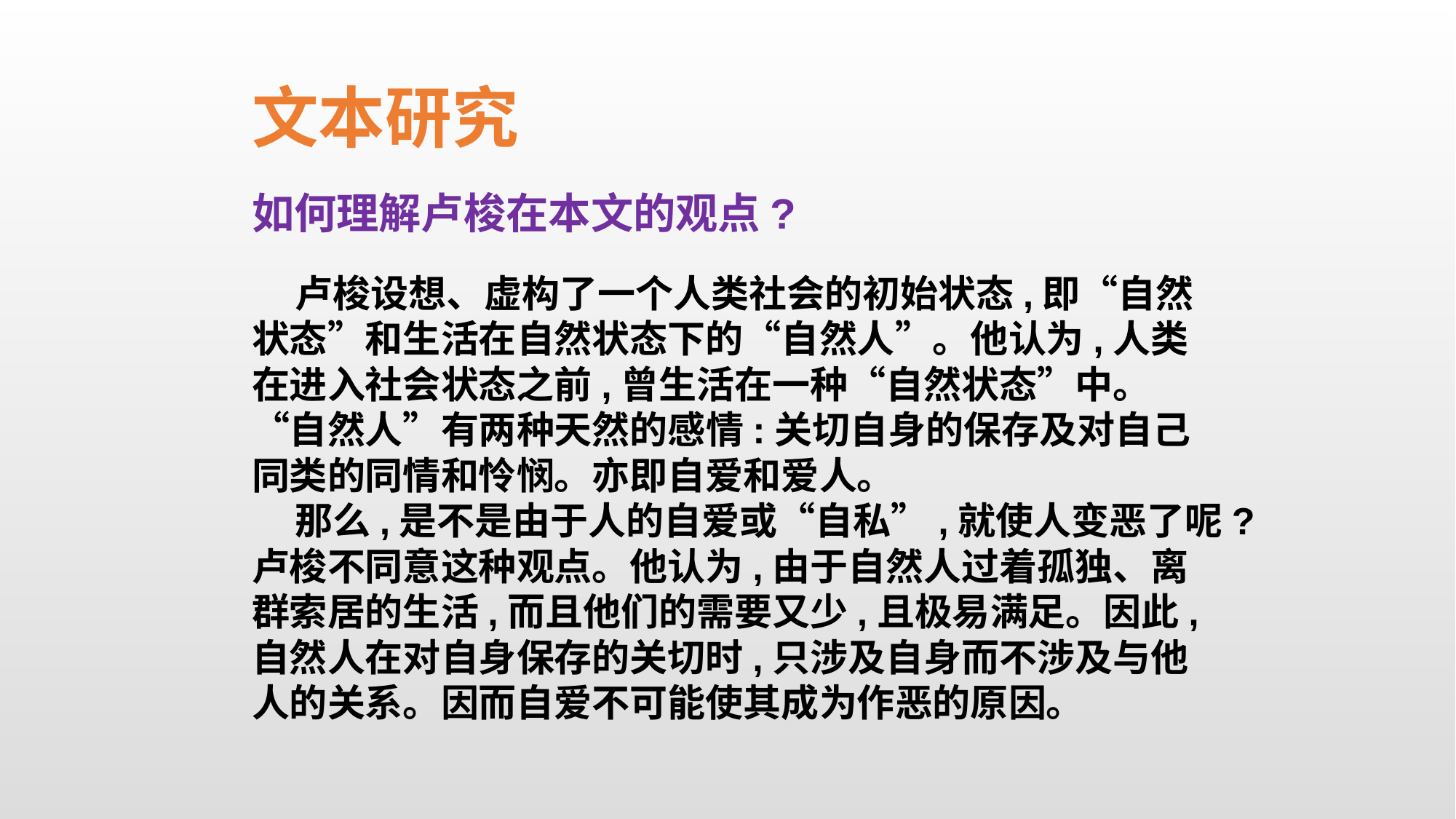

文本研究
如何理解卢梭在本文的观点?
    卢梭设想、虚构了一个人类社会的初始状态,即“自然状态”和生活在自然状态下的“自然人”。他认为,人类在进入社会状态之前,曾生活在一种“自然状态”中。“自然人”有两种天然的感情:关切自身的保存及对自己同类的同情和怜悯。亦即自爱和爱人。
    那么,是不是由于人的自爱或“自私”,就使人变恶了呢?卢梭不同意这种观点。他认为,由于自然人过着孤独、离群索居的生活,而且他们的需要又少,且极易满足。因此,自然人在对自身保存的关切时,只涉及自身而不涉及与他人的关系。因而自爱不可能使其成为作恶的原因。